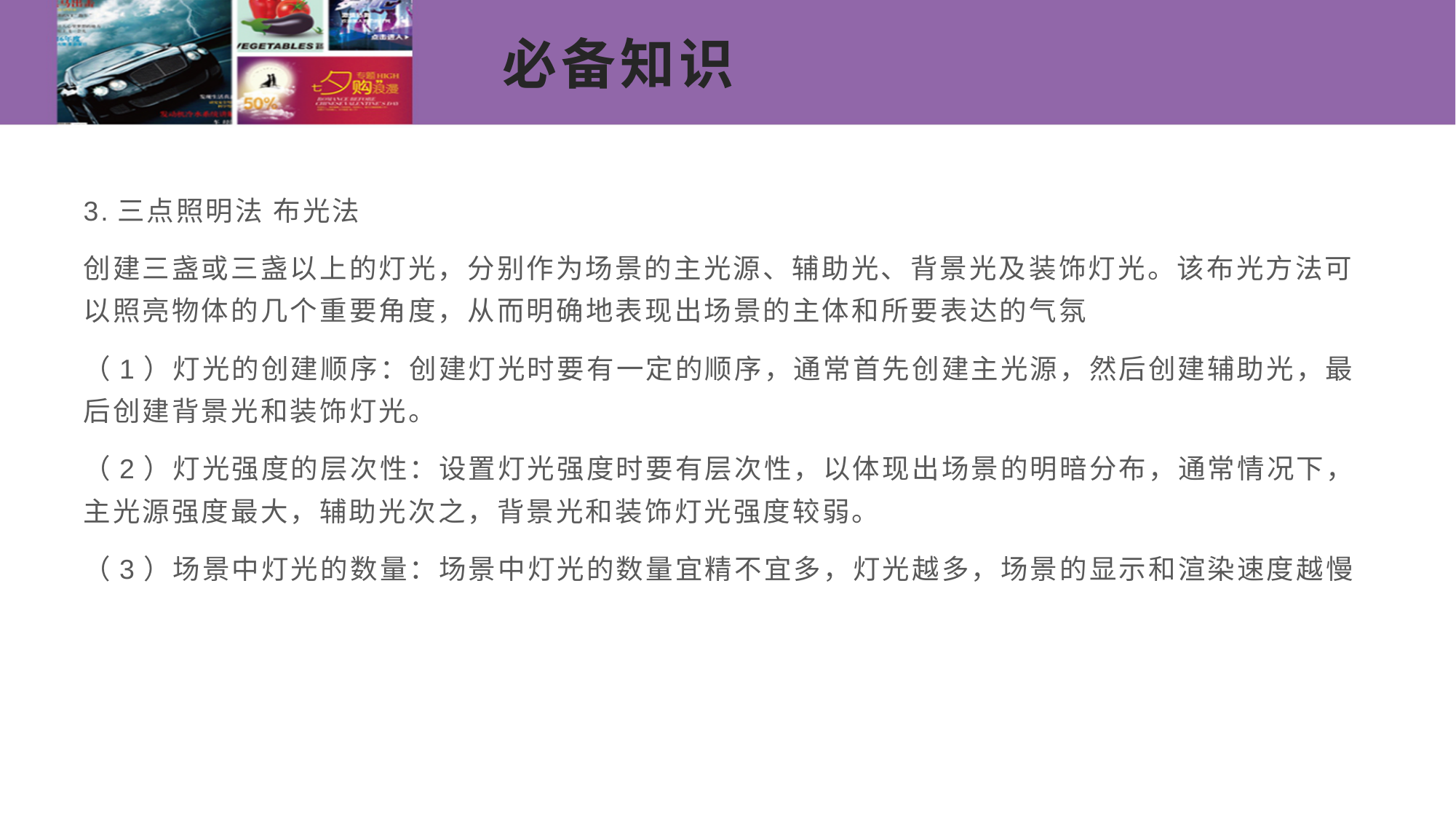

# 必备知识
3.三点照明法 布光法
创建三盏或三盏以上的灯光，分别作为场景的主光源、辅助光、背景光及装饰灯光。该布光方法可以照亮物体的几个重要角度，从而明确地表现出场景的主体和所要表达的气氛
（1）灯光的创建顺序：创建灯光时要有一定的顺序，通常首先创建主光源，然后创建辅助光，最后创建背景光和装饰灯光。
（2）灯光强度的层次性：设置灯光强度时要有层次性，以体现出场景的明暗分布，通常情况下，主光源强度最大，辅助光次之，背景光和装饰灯光强度较弱。
（3）场景中灯光的数量：场景中灯光的数量宜精不宜多，灯光越多，场景的显示和渲染速度越慢